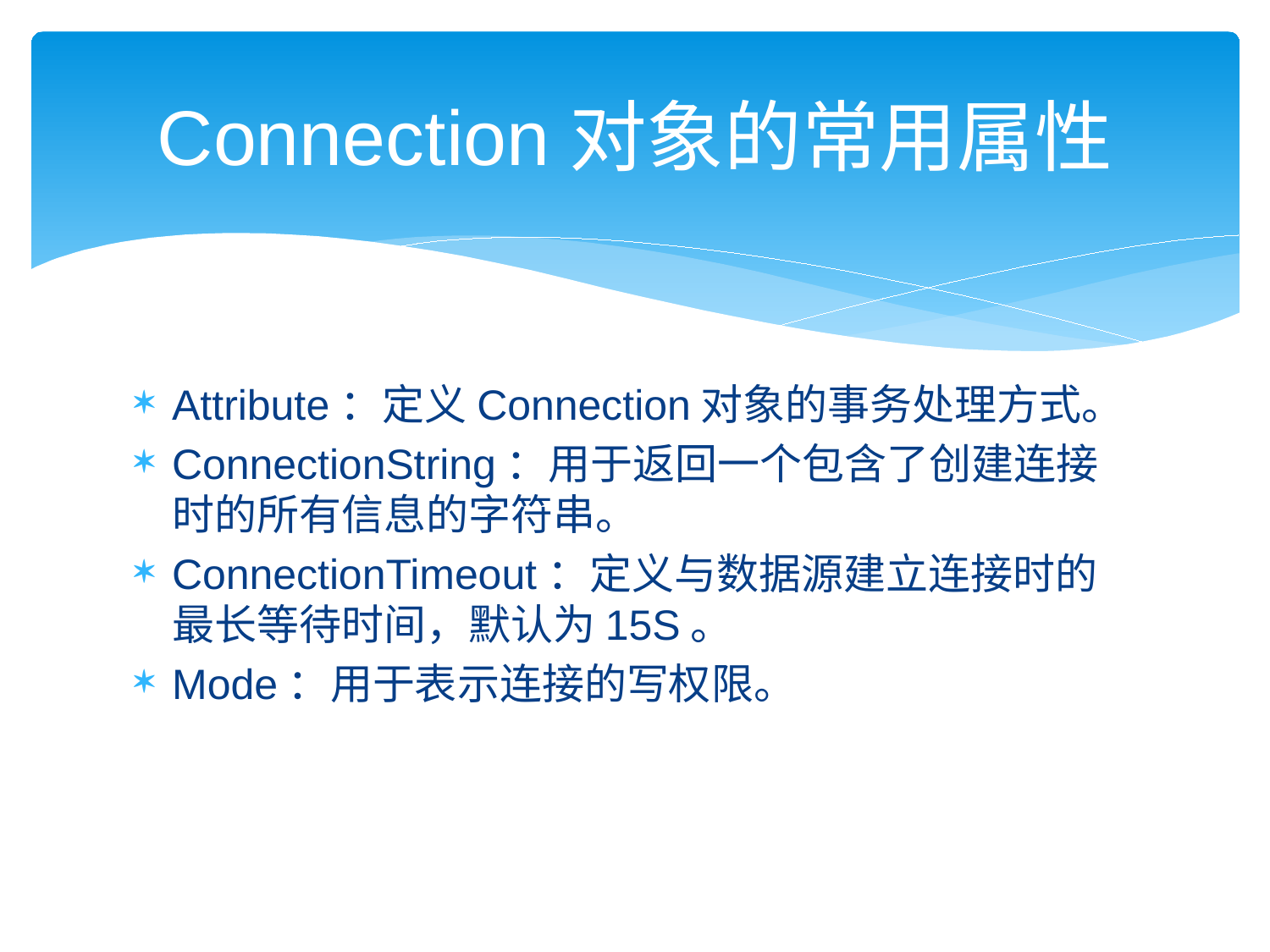

# Connection对象的常用属性
Attribute：定义Connection对象的事务处理方式。
ConnectionString：用于返回一个包含了创建连接时的所有信息的字符串。
ConnectionTimeout：定义与数据源建立连接时的最长等待时间，默认为15S。
Mode：用于表示连接的写权限。